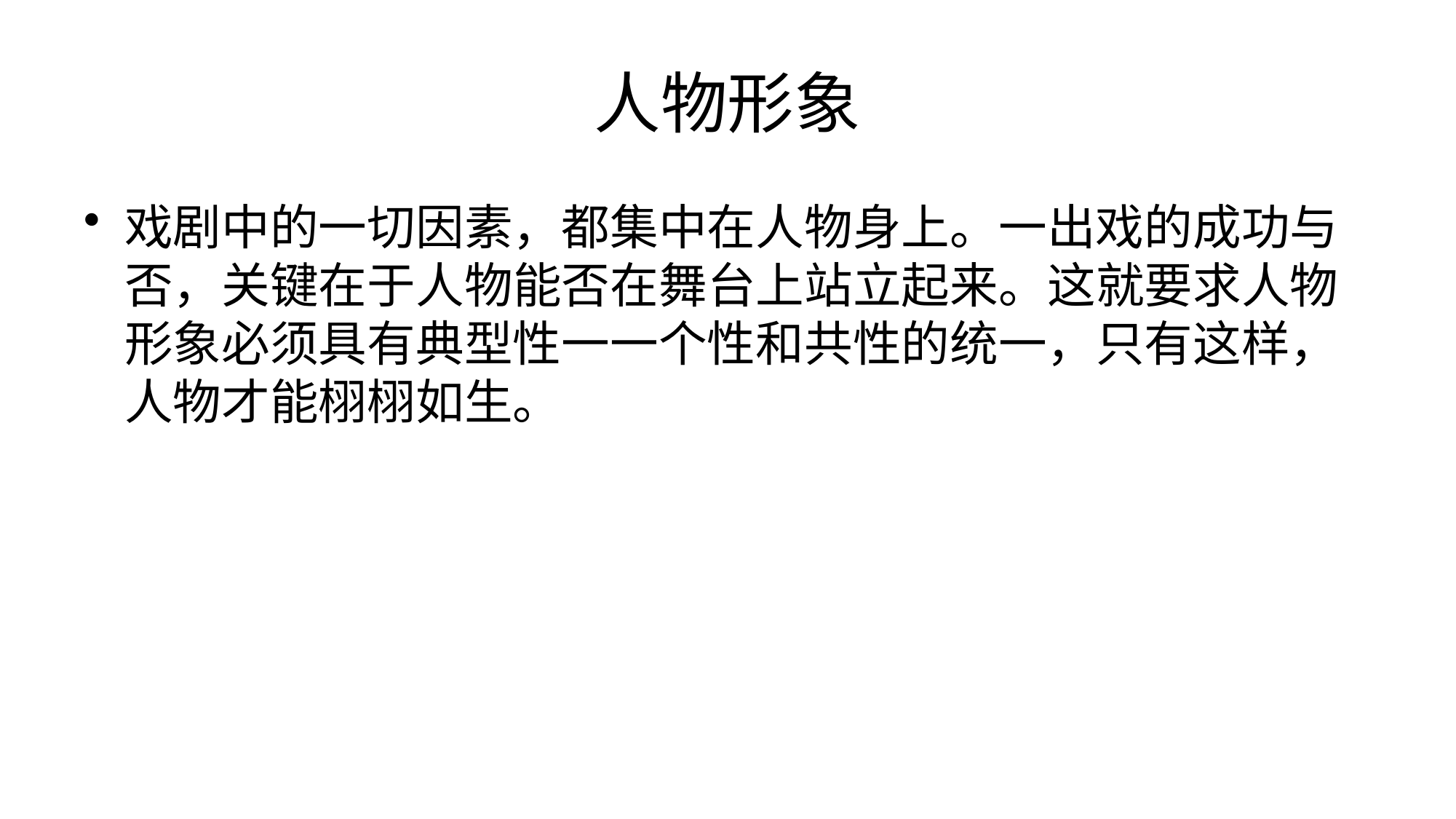

# 人物形象
戏剧中的一切因素，都集中在人物身上。一出戏的成功与否，关键在于人物能否在舞台上站立起来。这就要求人物形象必须具有典型性一一个性和共性的统一，只有这样，人物才能栩栩如生。